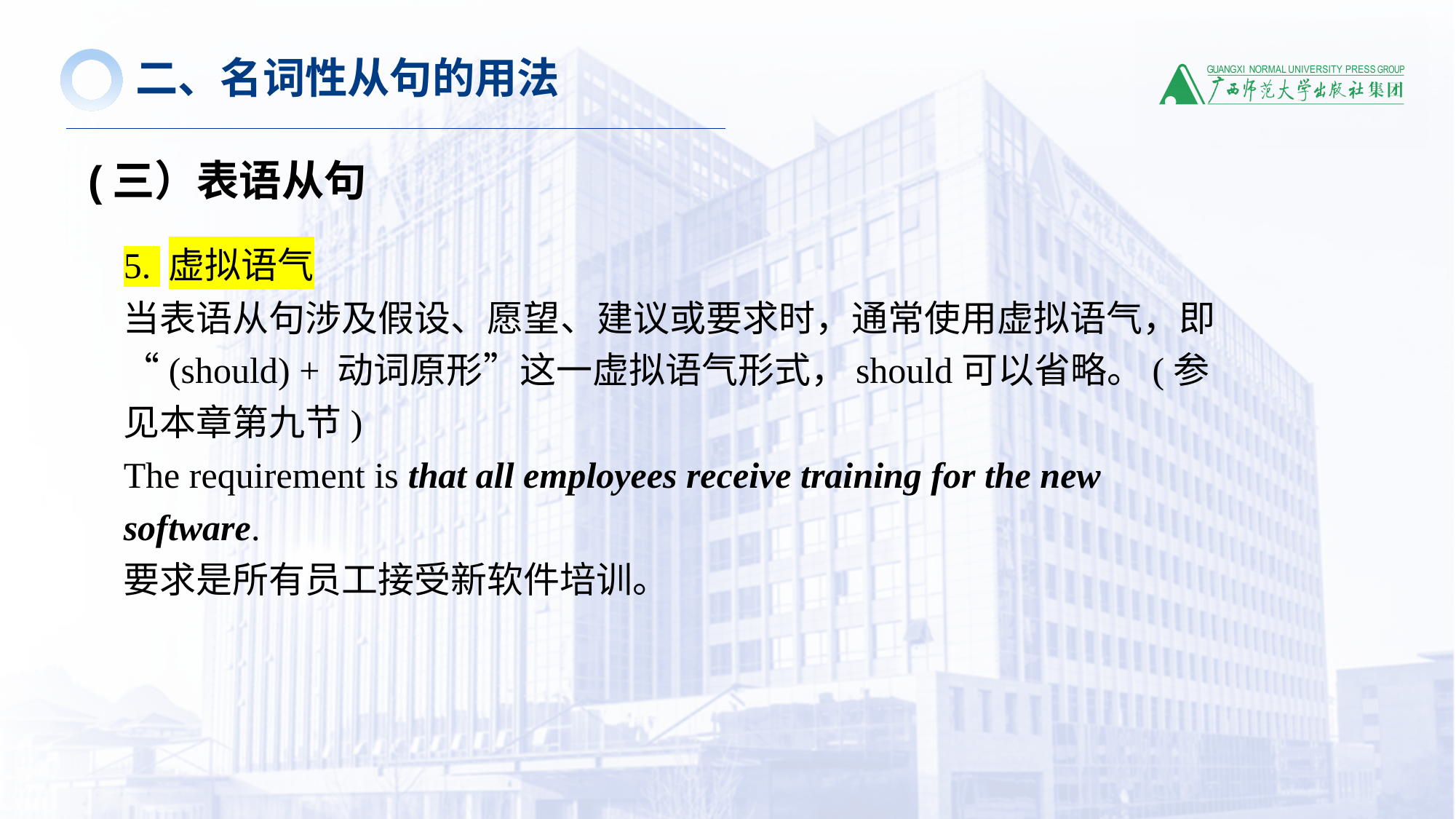

二、名词性从句的用法

(三）表语从句
5. 虚拟语气
当表语从句涉及假设、愿望、建议或要求时，通常使用虚拟语气，即“(should) + 动词原形”这一虚拟语气形式，should可以省略。(参见本章第九节)
The requirement is that all employees receive training for the new software.
要求是所有员工接受新软件培训。